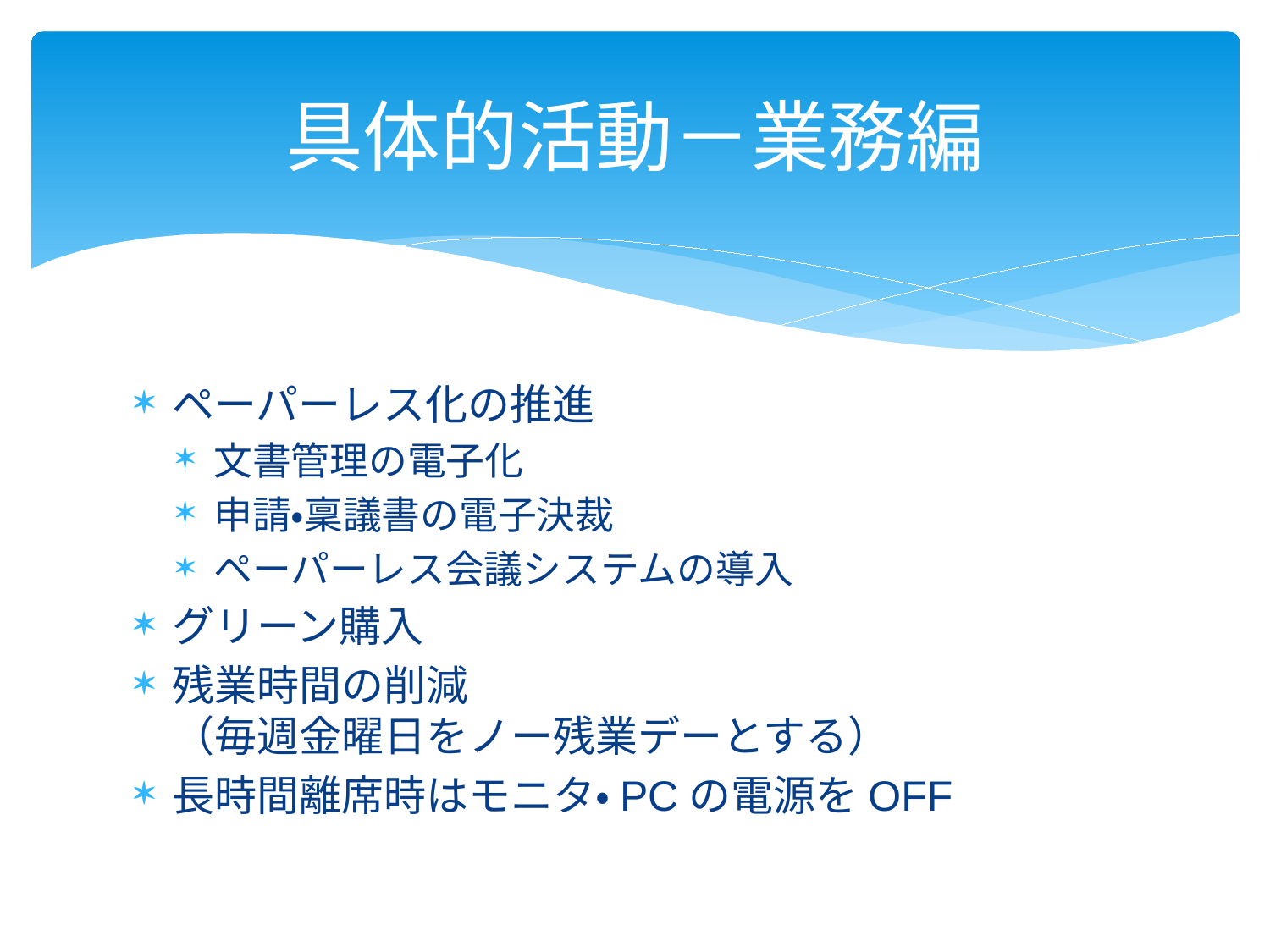

# 具体的活動－業務編
ペーパーレス化の推進
文書管理の電子化
申請・稟議書の電子決裁
ペーパーレス会議システムの導入
グリーン購入
残業時間の削減
（毎週金曜日をノー残業デーとする）
長時間離席時はモニタ・PCの電源をOFF